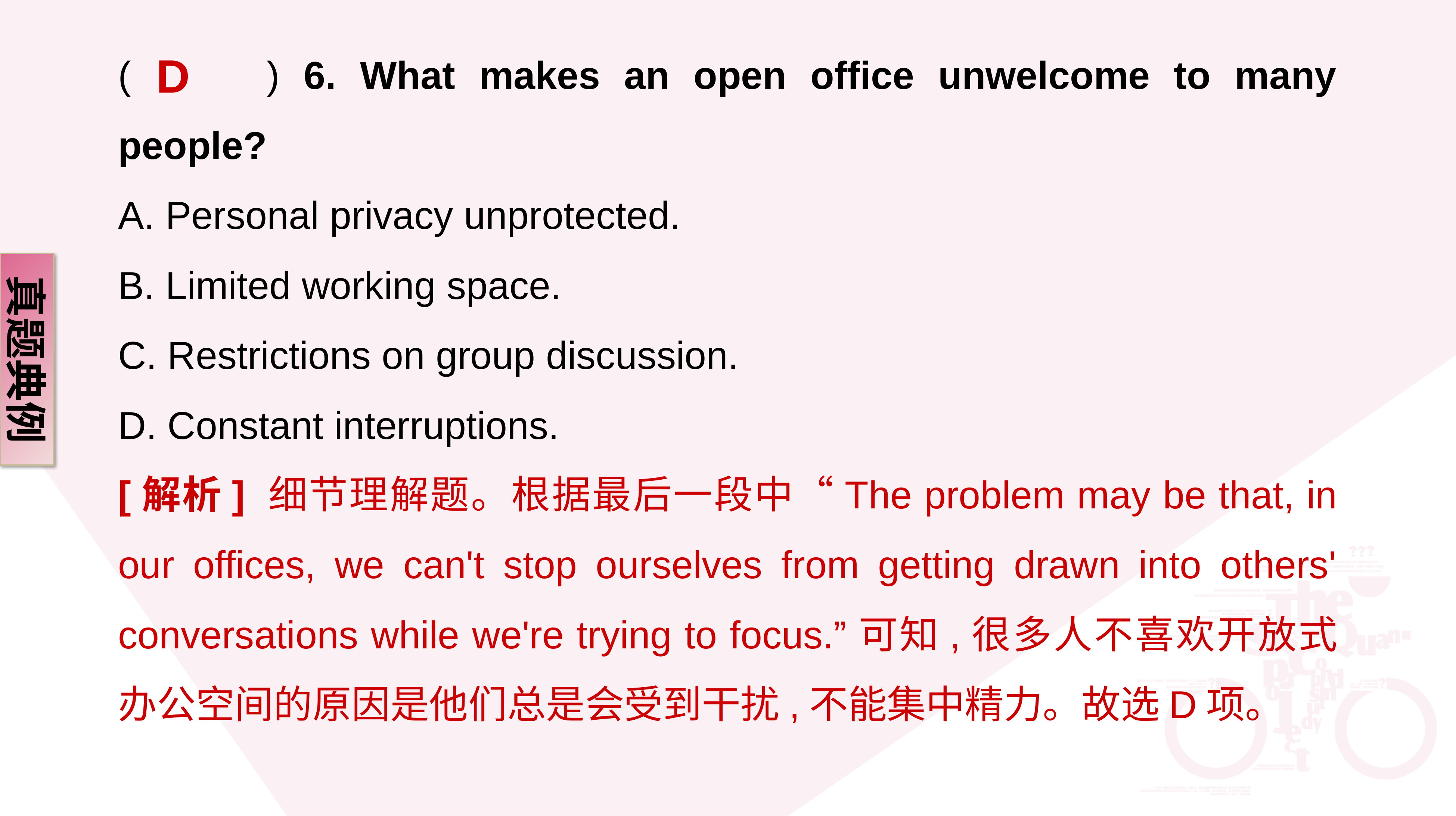

D
(　　) 6. What makes an open office unwelcome to many people?
A. Personal privacy unprotected.
B. Limited working space.
C. Restrictions on group discussion.
D. Constant interruptions.
真题典例
[解析] 细节理解题。根据最后一段中“The problem may be that, in our offices, we can't stop ourselves from getting drawn into others' conversations while we're trying to focus.”可知,很多人不喜欢开放式办公空间的原因是他们总是会受到干扰,不能集中精力。故选D项。